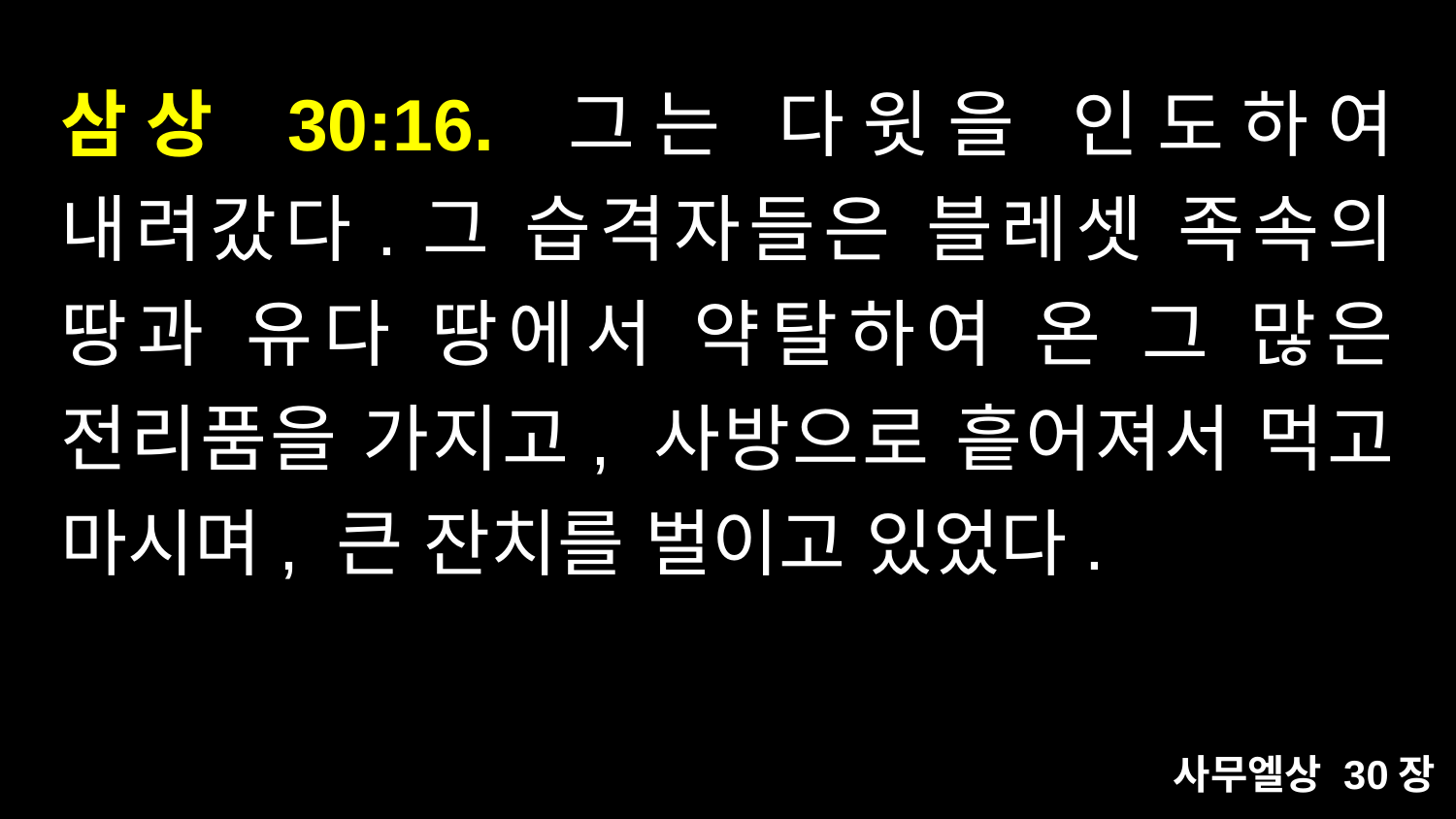

# 삼상 30:16. 그는 다윗을 인도하여 내려갔다.그 습격자들은 블레셋 족속의 땅과 유다 땅에서 약탈하여 온 그 많은 전리품을 가지고, 사방으로 흩어져서 먹고 마시며, 큰 잔치를 벌이고 있었다.
사무엘상 30장